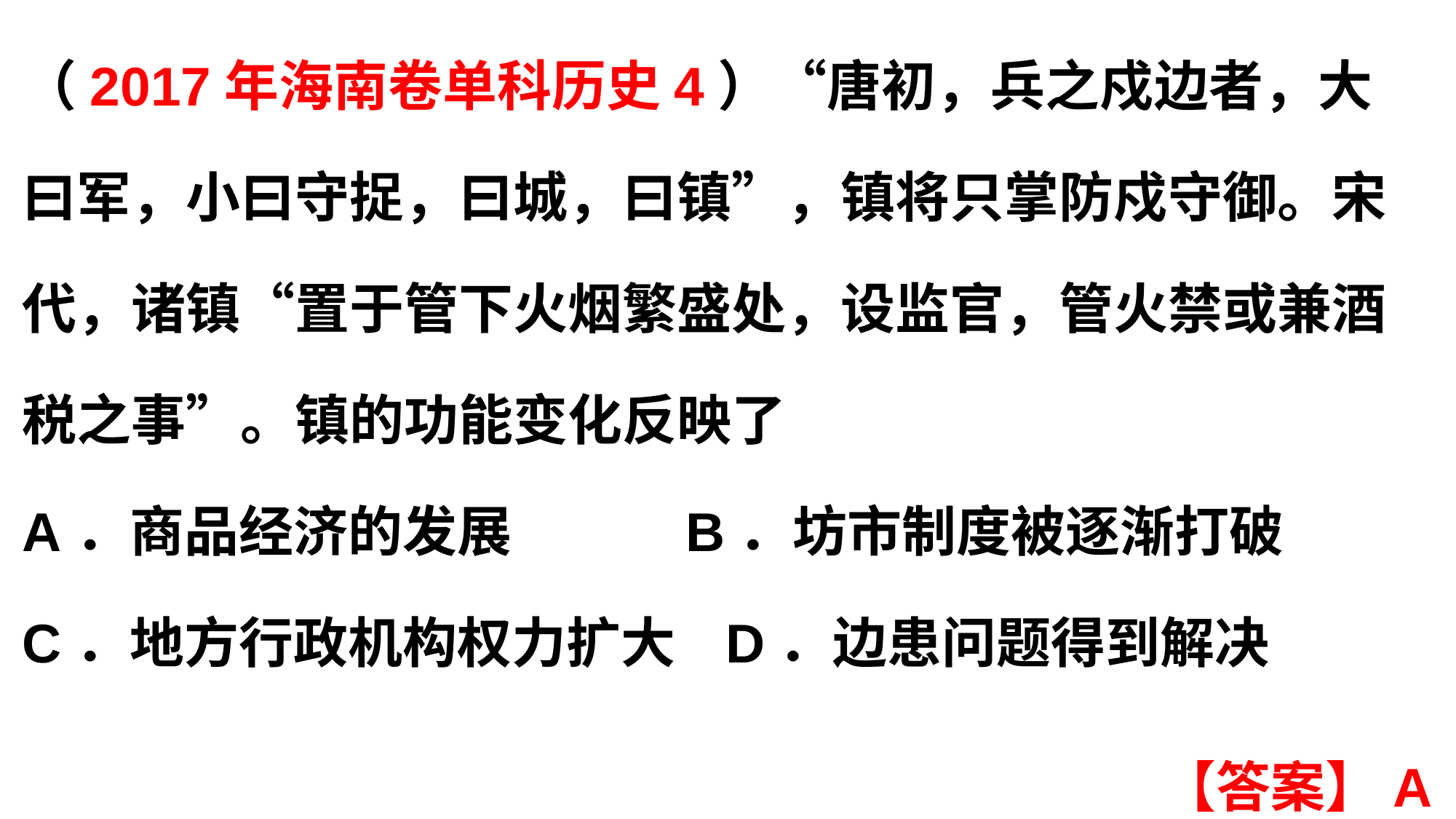

（2017年海南卷单科历史4）“唐初，兵之戍边者，大曰军，小曰守捉，曰城，曰镇”，镇将只掌防戍守御。宋代，诸镇“置于管下火烟繁盛处，设监官，管火禁或兼酒税之事”。镇的功能变化反映了
A．商品经济的发展             B．坊市制度被逐渐打破
C．地方行政机构权力扩大   D．边患问题得到解决

【答案】A